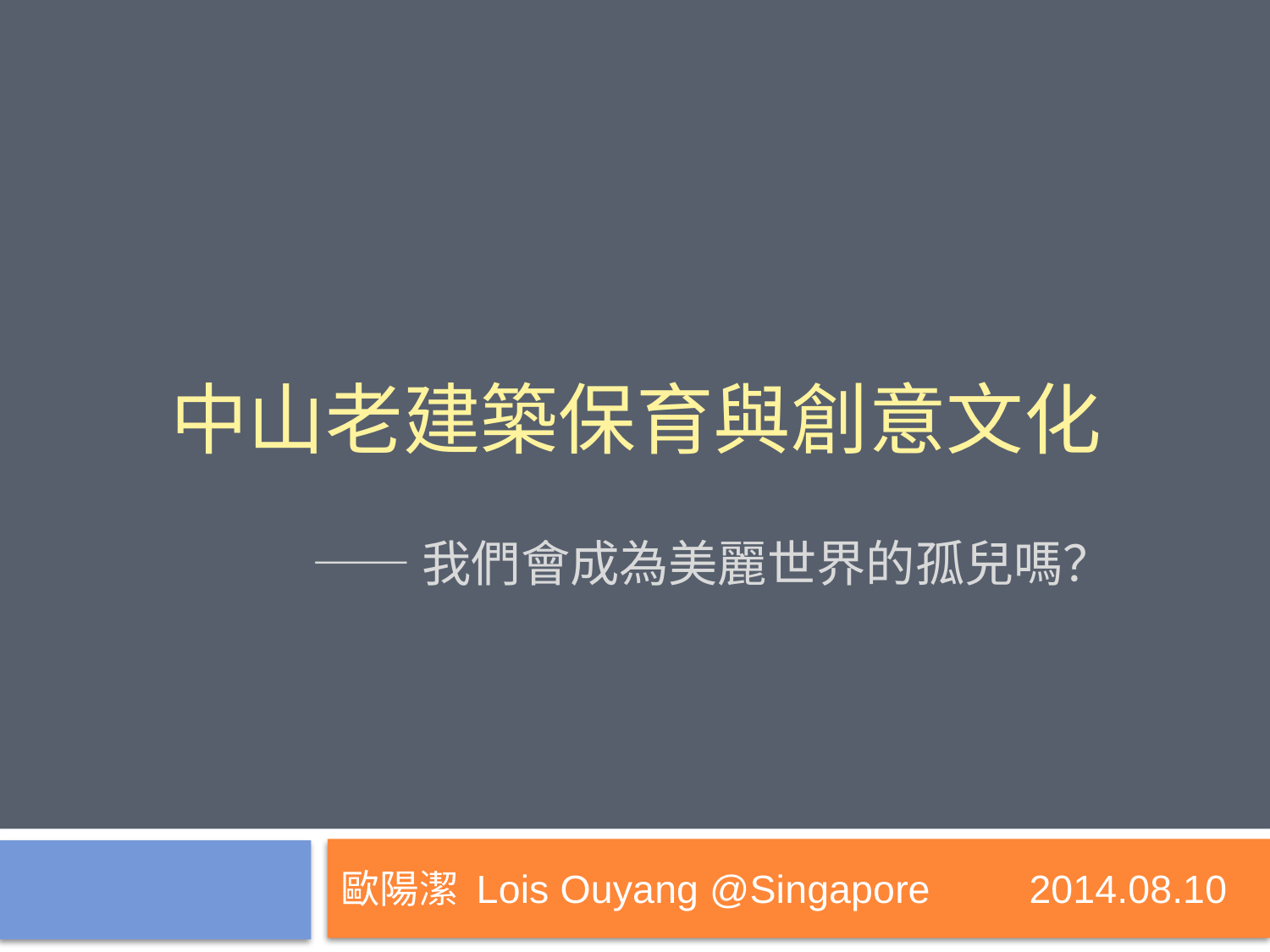

# 中山老建築保育與創意文化
——我們會成為美麗世界的孤兒嗎？
歐陽潔 Lois Ouyang @Singapore         2014.08.10